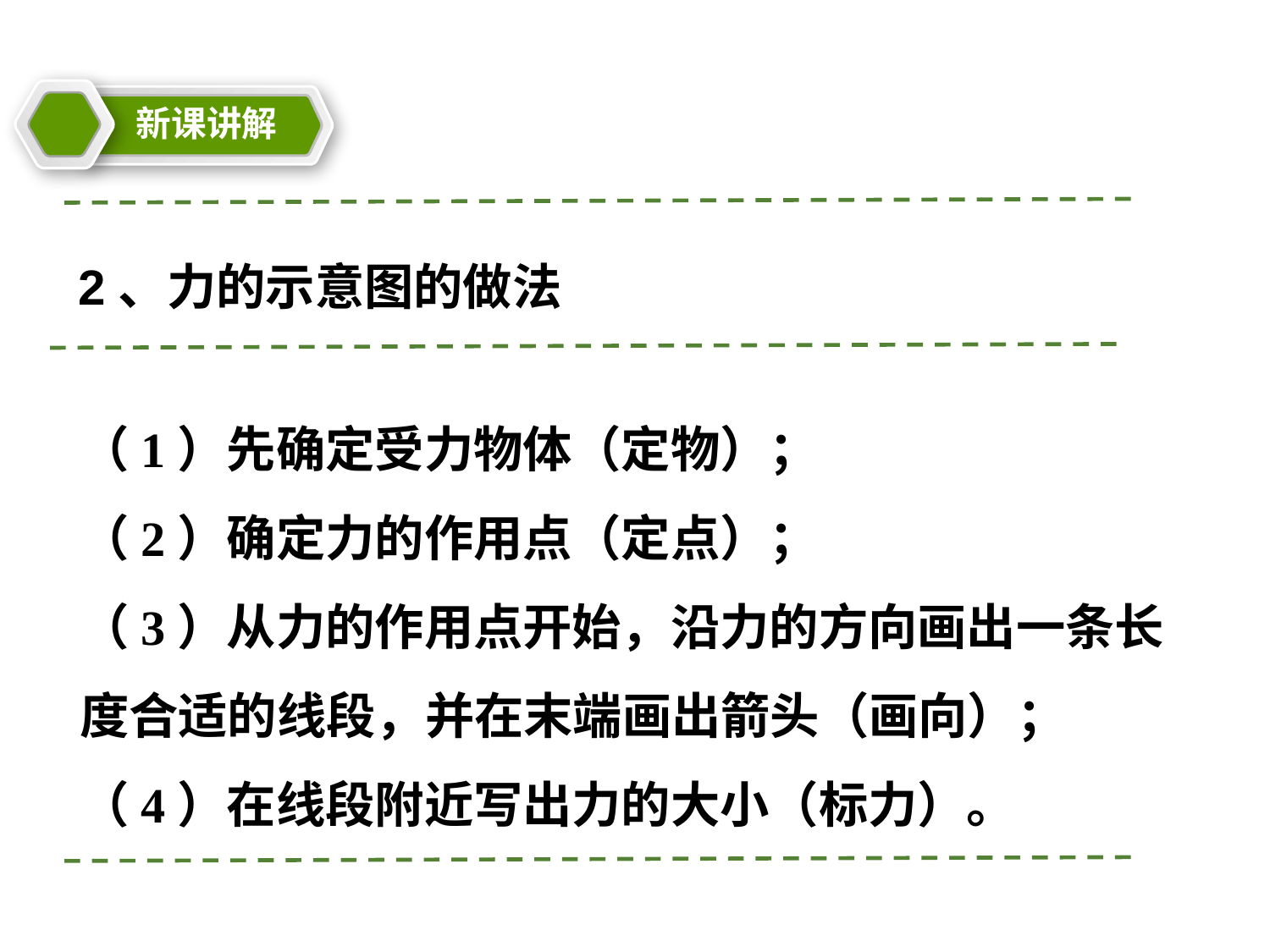

新课讲解
教学目标
21cnjy.com
2、力的示意图的做法
（1）先确定受力物体（定物）；
（2）确定力的作用点（定点）；
（3）从力的作用点开始，沿力的方向画出一条长度合适的线段，并在末端画出箭头（画向）；
（4）在线段附近写出力的大小（标力）。